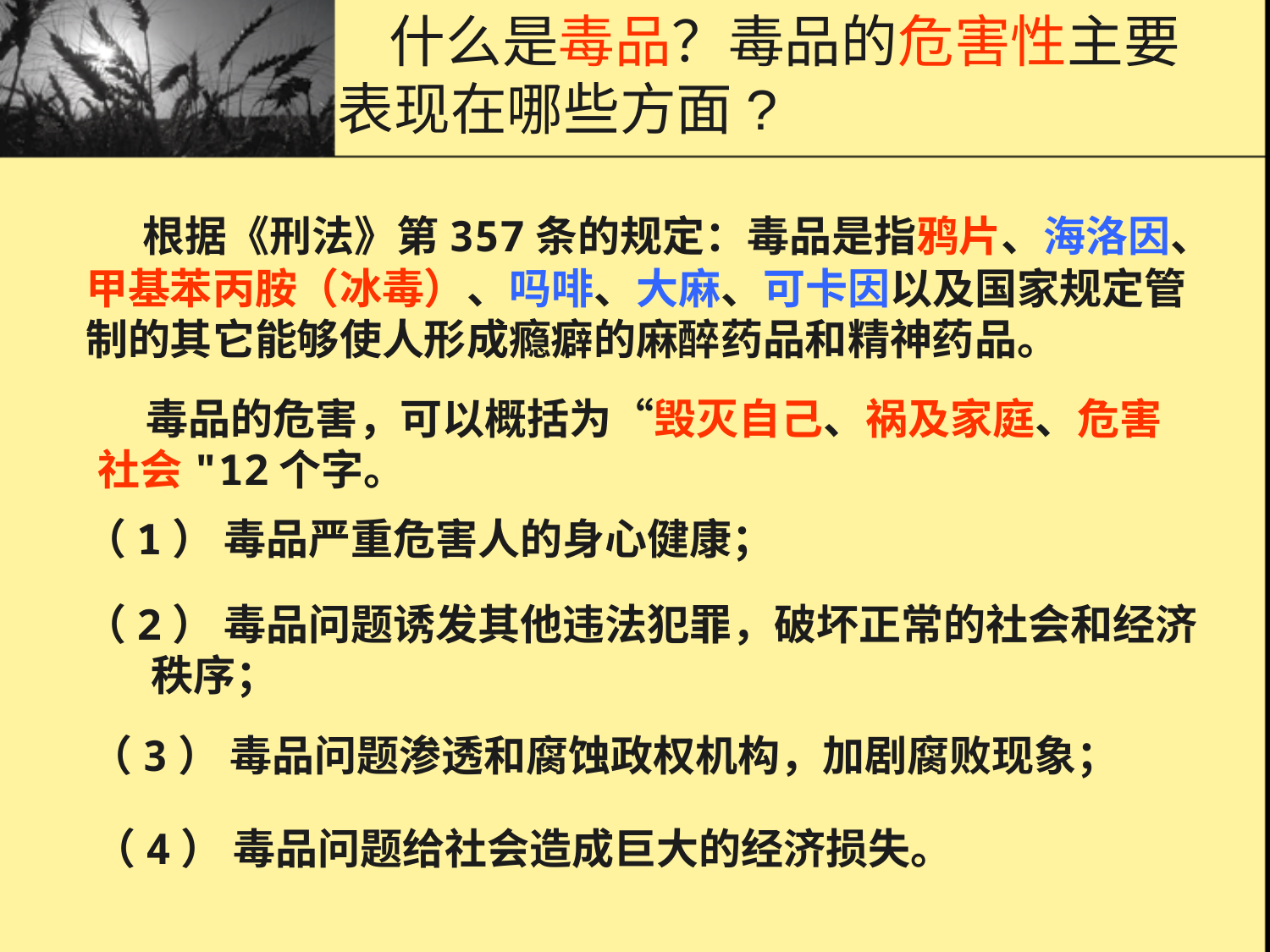

什么是毒品？毒品的危害性主要
表现在哪些方面?
# 预防常识1什么是毒品？它的危害性主要表现在哪些 方面?
    根据《刑法》第357条的规定：毒品是指鸦片、海洛因、
甲基苯丙胺（冰毒）、吗啡、大麻、可卡因以及国家规定管
制的其它能够使人形成瘾癖的麻醉药品和精神药品。
    毒品的危害，可以概括为“毁灭自己、祸及家庭、危害
社会"12个字。
（1） 毒品严重危害人的身心健康；
（2） 毒品问题诱发其他违法犯罪，破坏正常的社会和经济
      秩序；
（3） 毒品问题渗透和腐蚀政权机构，加剧腐败现象；
（4） 毒品问题给社会造成巨大的经济损失。